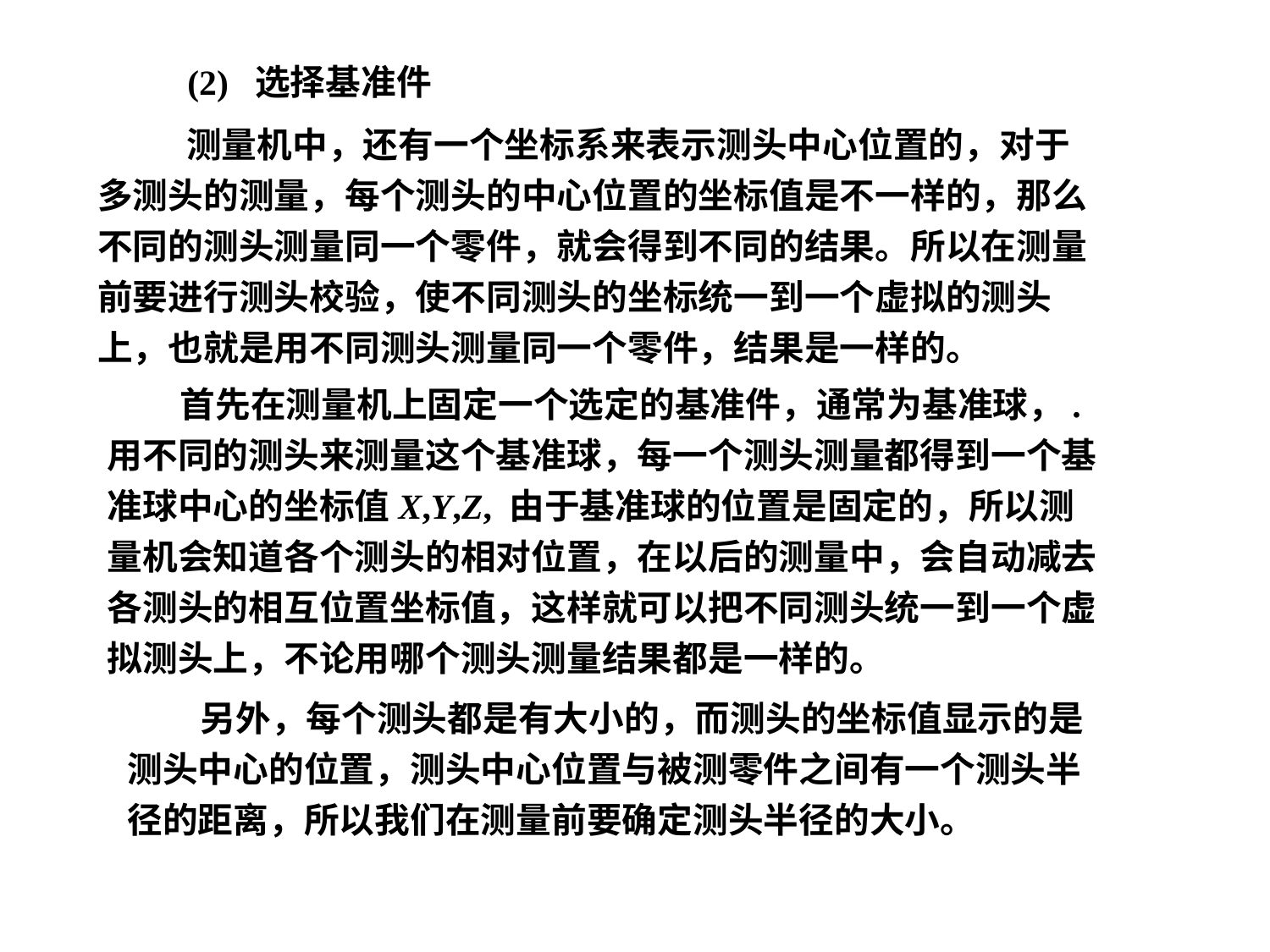

31
(2)  选择基准件
          测量机中，还有一个坐标系来表示测头中心位置的，对于多测头的测量，每个测头的中心位置的坐标值是不一样的，那么不同的测头测量同一个零件，就会得到不同的结果。所以在测量前要进行测头校验，使不同测头的坐标统一到一个虚拟的测头上，也就是用不同测头测量同一个零件，结果是一样的。
        首先在测量机上固定一个选定的基准件，通常为基准球，.用不同的测头来测量这个基准球，每一个测头测量都得到一个基准球中心的坐标值X,Y,Z, 由于基准球的位置是固定的，所以测量机会知道各个测头的相对位置，在以后的测量中，会自动减去各测头的相互位置坐标值，这样就可以把不同测头统一到一个虚拟测头上，不论用哪个测头测量结果都是一样的。
        另外，每个测头都是有大小的，而测头的坐标值显示的是测头中心的位置，测头中心位置与被测零件之间有一个测头半径的距离，所以我们在测量前要确定测头半径的大小。